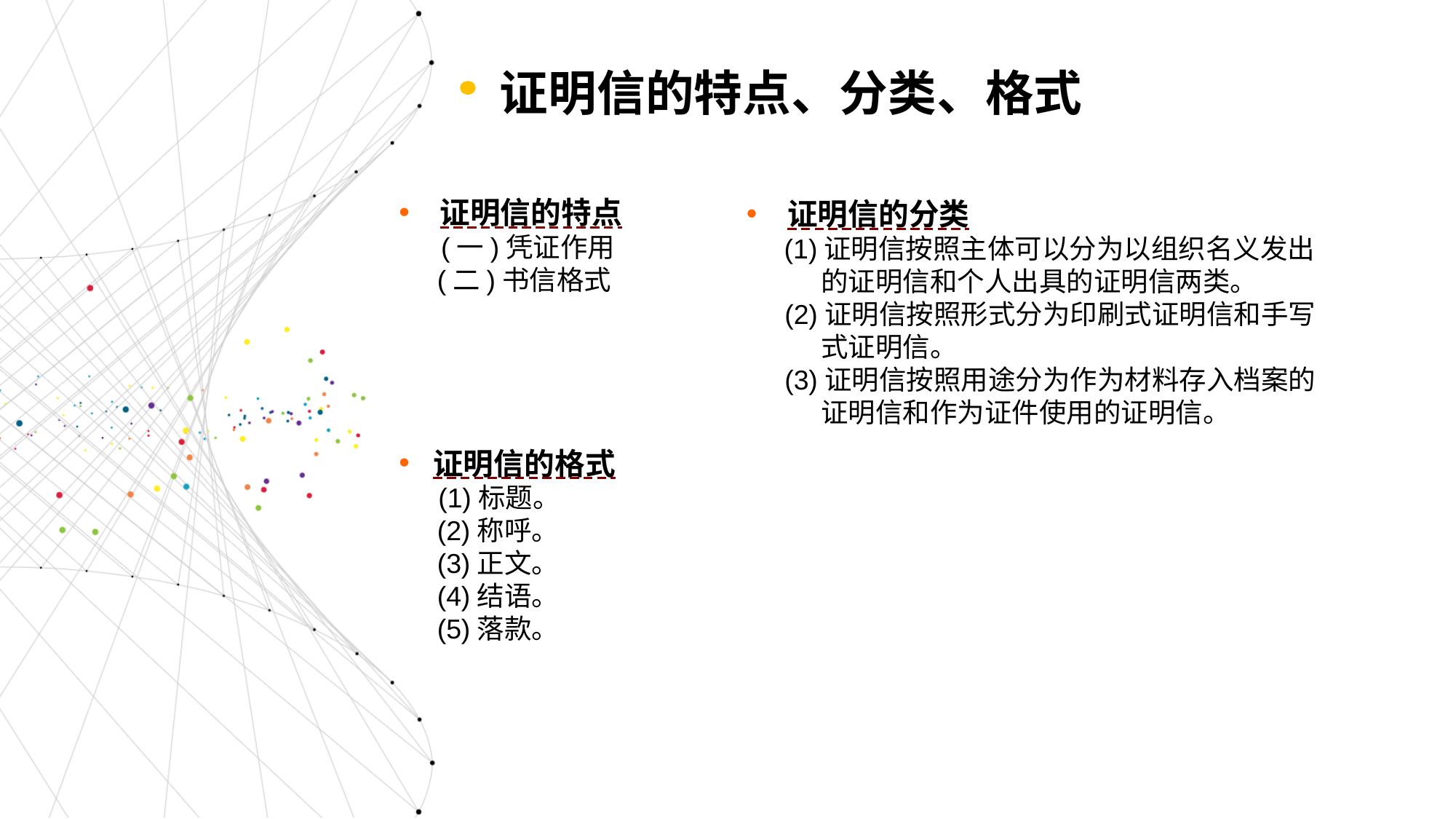

证明信的特点、分类、格式

证明信的特点
       (一)凭证作用
     (二)书信格式

证明信的分类
      (1)证明信按照主体可以分为以组织名义发出
           的证明信和个人出具的证明信两类。
     (2)证明信按照形式分为印刷式证明信和手写
           式证明信。
     (3)证明信按照用途分为作为材料存入档案的
           证明信和作为证件使用的证明信。

证明信的格式
      (1)标题。
     (2)称呼。
     (3)正文。
     (4)结语。
     (5)落款。